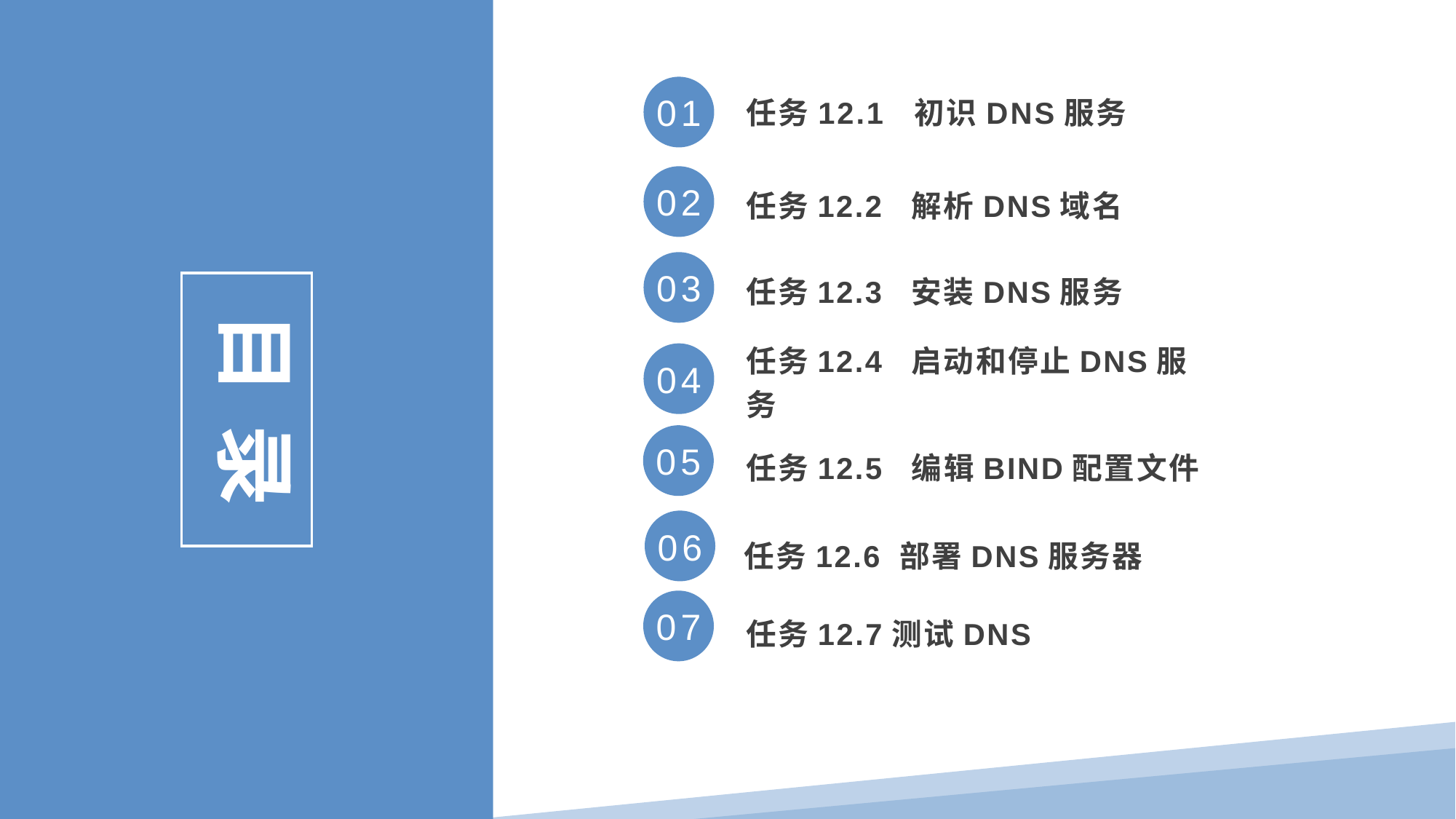

任务12.1  初识DNS服务

01
任务12.2  解析DNS域名

02
任务12.3  安装DNS服务

03
目 录

任务12.4  启动和停止DNS服务

04
任务12.5  编辑BIND配置文件

05
任务12.6 部署DNS服务器

06
任务12.7测试DNS

07